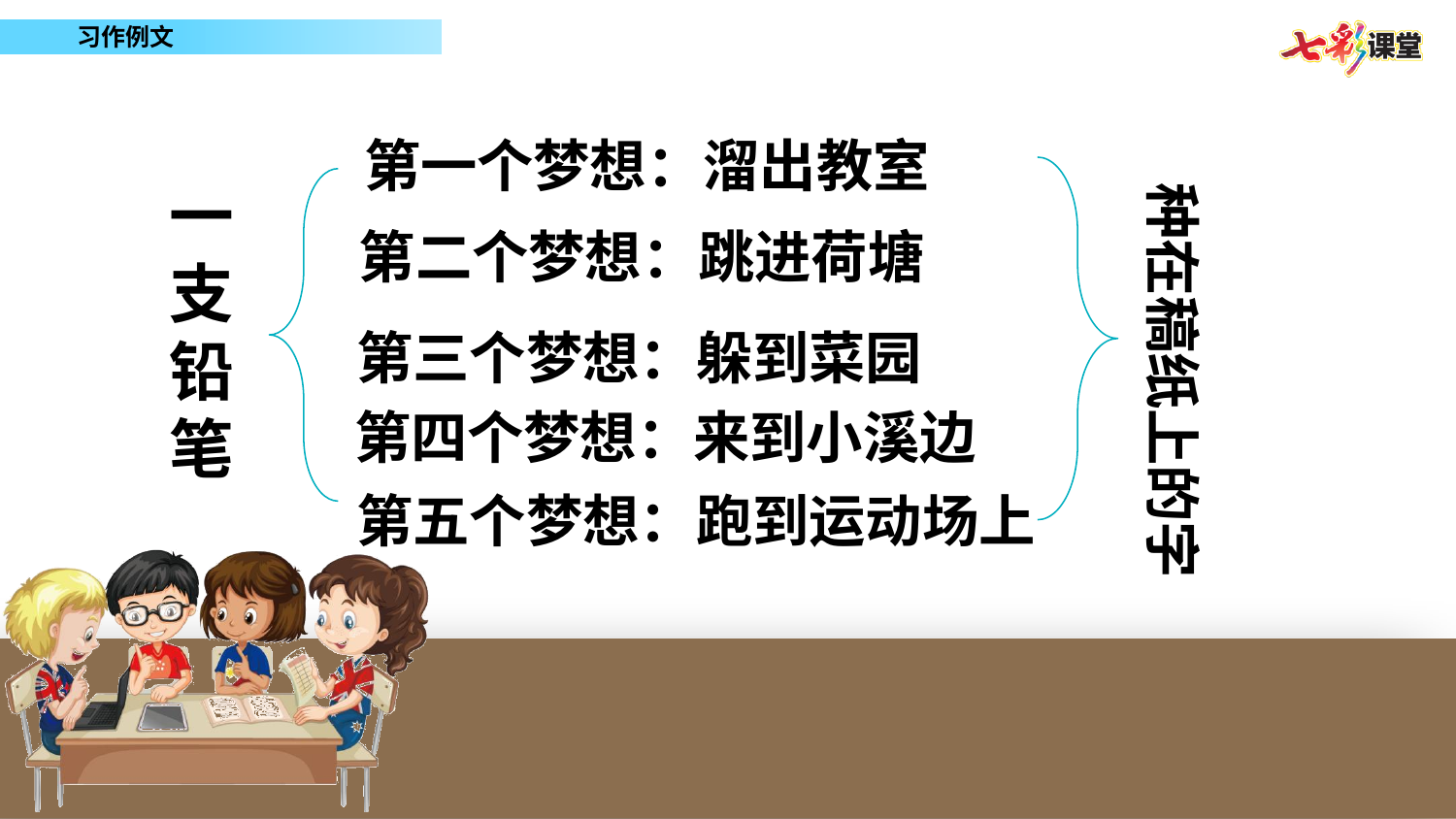

第一个梦想：溜出教室

一
支
铅
笔

种在稿纸上的字
第二个梦想：跳进荷塘
第三个梦想：躲到菜园
第四个梦想：来到小溪边
第五个梦想：跑到运动场上